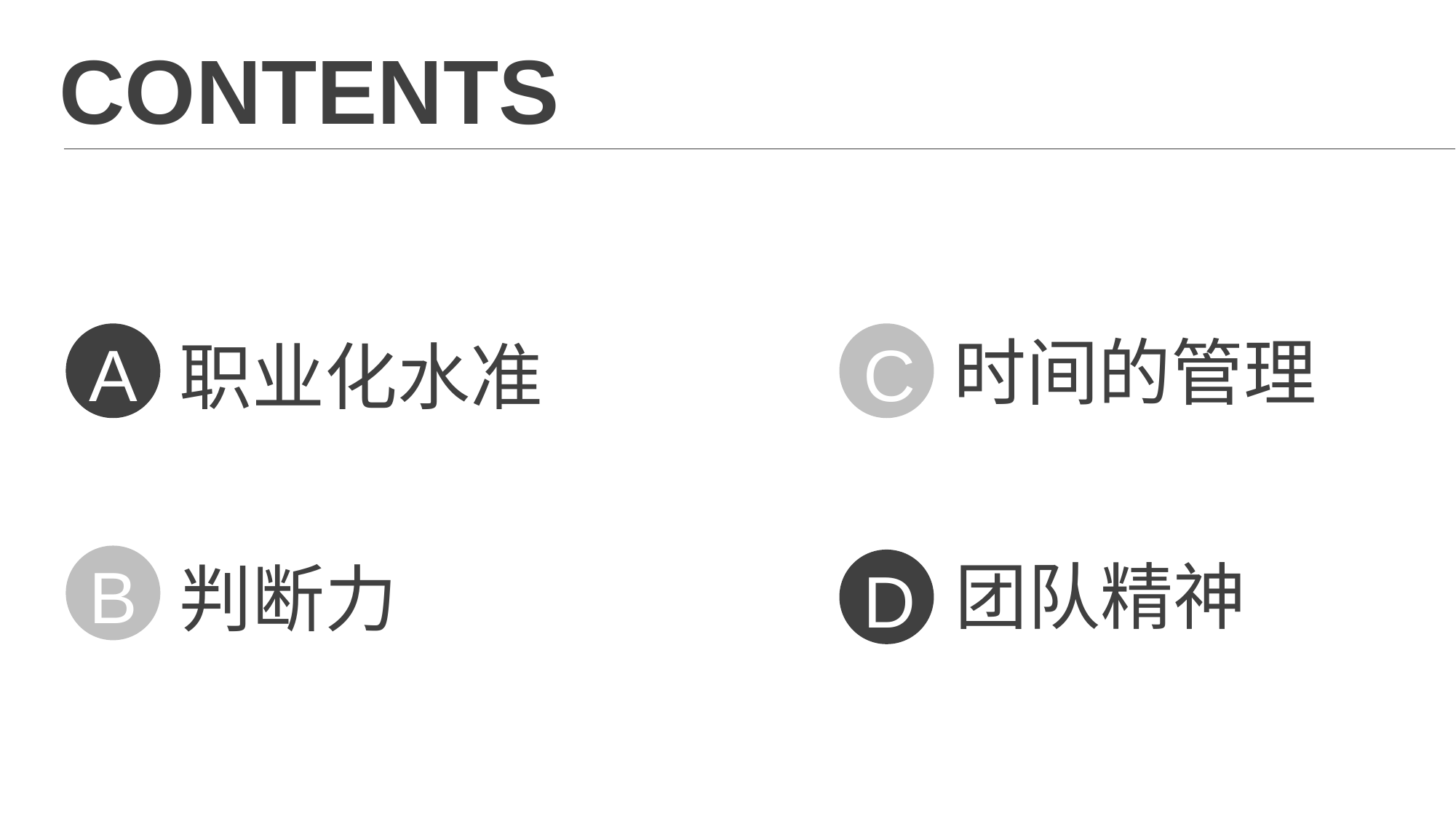

CONTENTS
时间的管理
C
A

职业化水准
B
团队精神

判断力

D